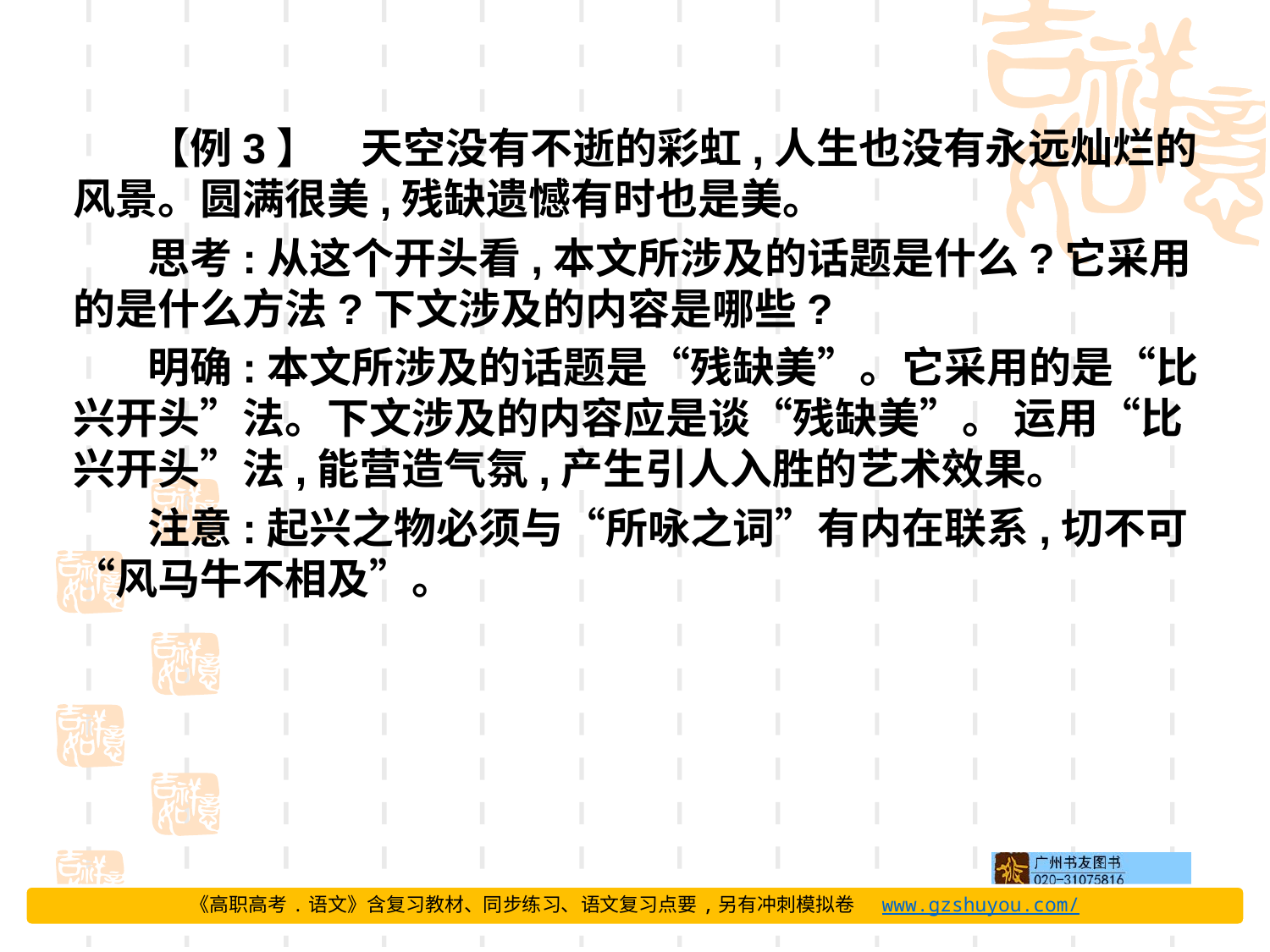

【例3】　天空没有不逝的彩虹,人生也没有永远灿烂的风景。圆满很美,残缺遗憾有时也是美。
思考:从这个开头看,本文所涉及的话题是什么?它采用的是什么方法?下文涉及的内容是哪些?
明确:本文所涉及的话题是“残缺美”。它采用的是“比兴开头”法。下文涉及的内容应是谈“残缺美”。 运用“比兴开头”法,能营造气氛,产生引人入胜的艺术效果。
注意:起兴之物必须与“所咏之词”有内在联系,切不可“风马牛不相及”。